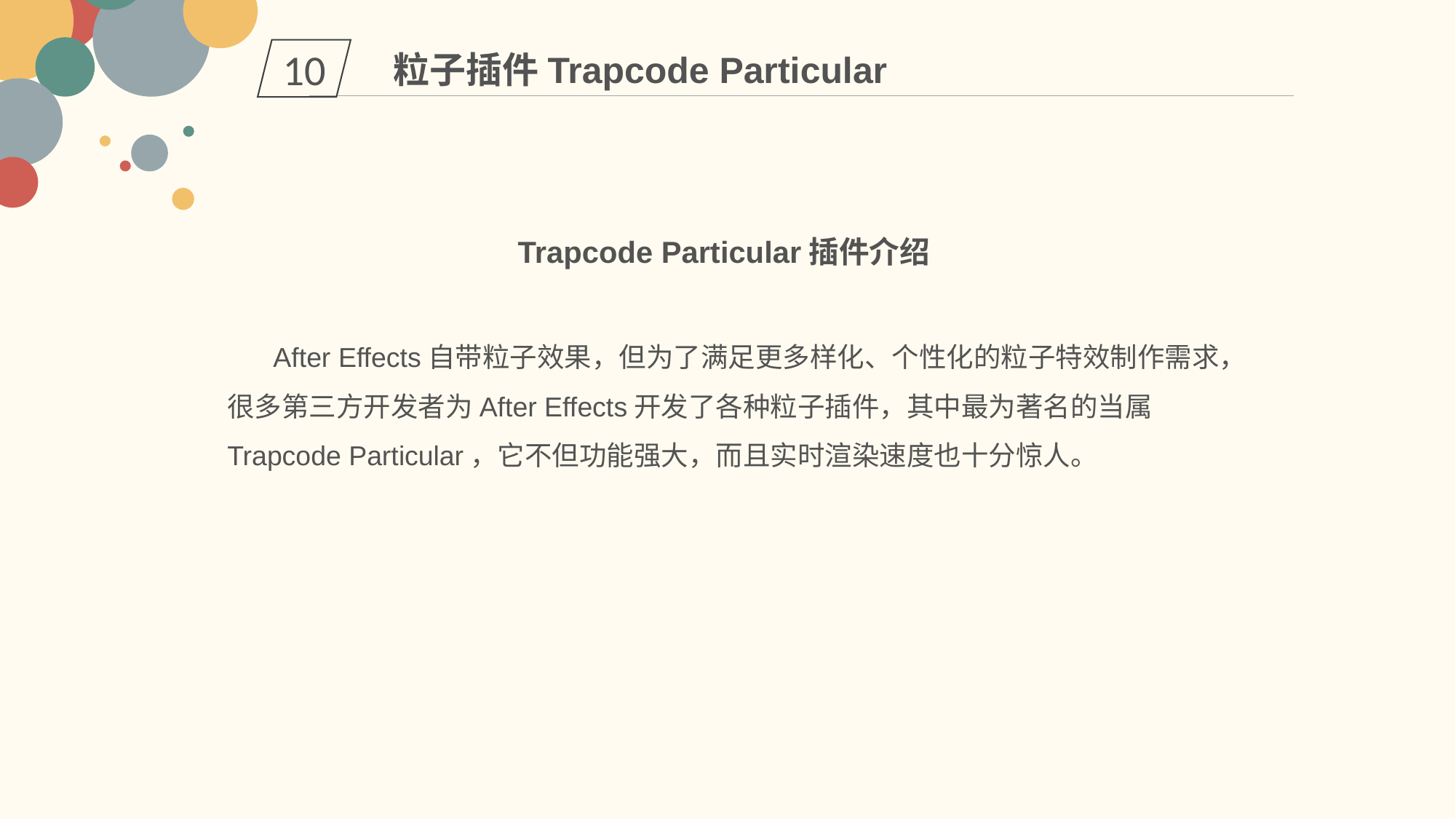

10
粒子插件Trapcode Particular
Trapcode Particular插件介绍

      After Effects自带粒子效果，但为了满足更多样化、个性化的粒子特效制作需求，很多第三方开发者为After Effects开发了各种粒子插件，其中最为著名的当属Trapcode Particular，它不但功能强大，而且实时渲染速度也十分惊人。